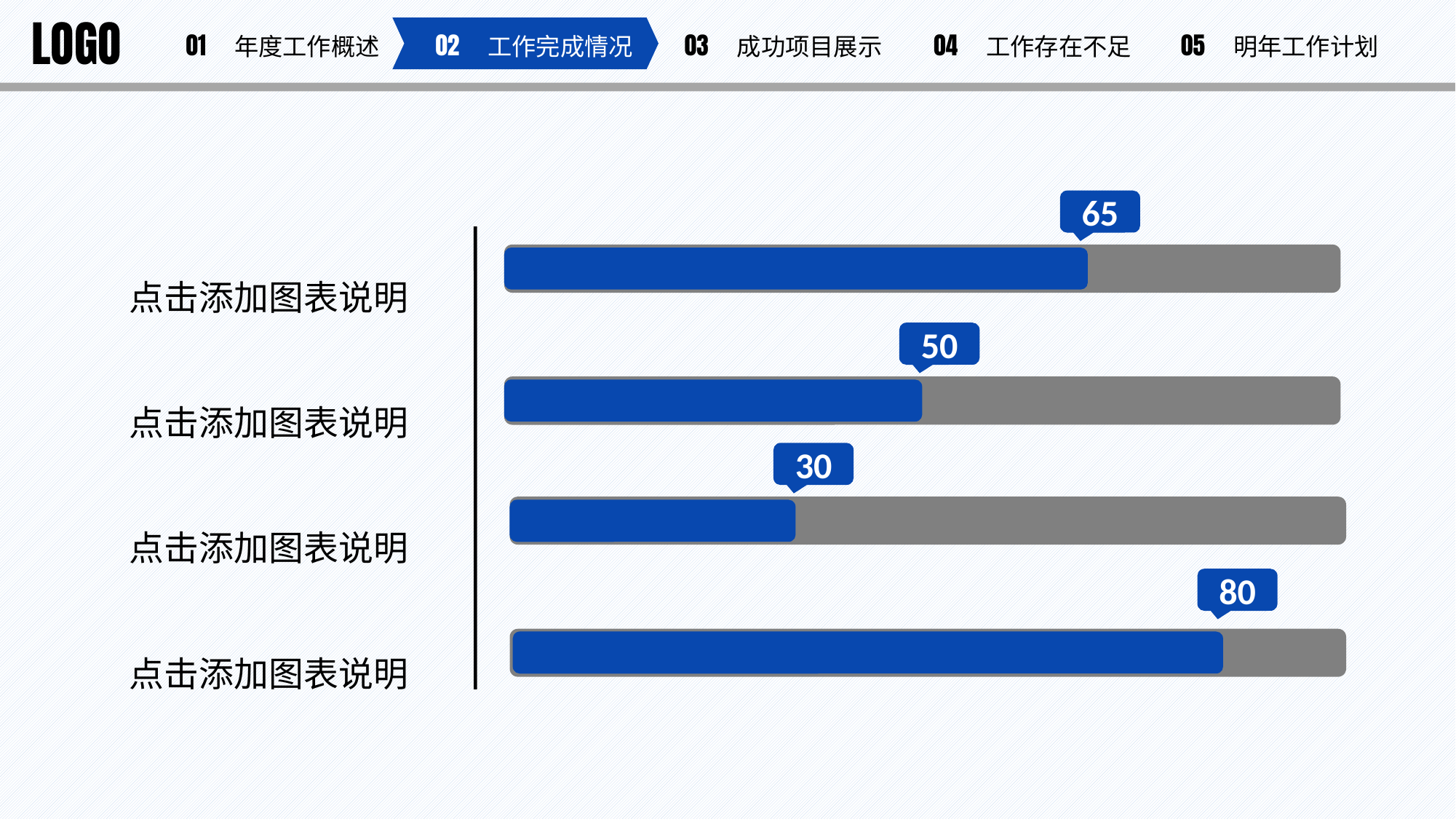

LOGO

01    年度工作概述
02    工作完成情况
03    成功项目展示
04    工作存在不足
05    明年工作计划

点击添加图表说明
点击添加图表说明
点击添加图表说明
点击添加图表说明
65

50

30

80